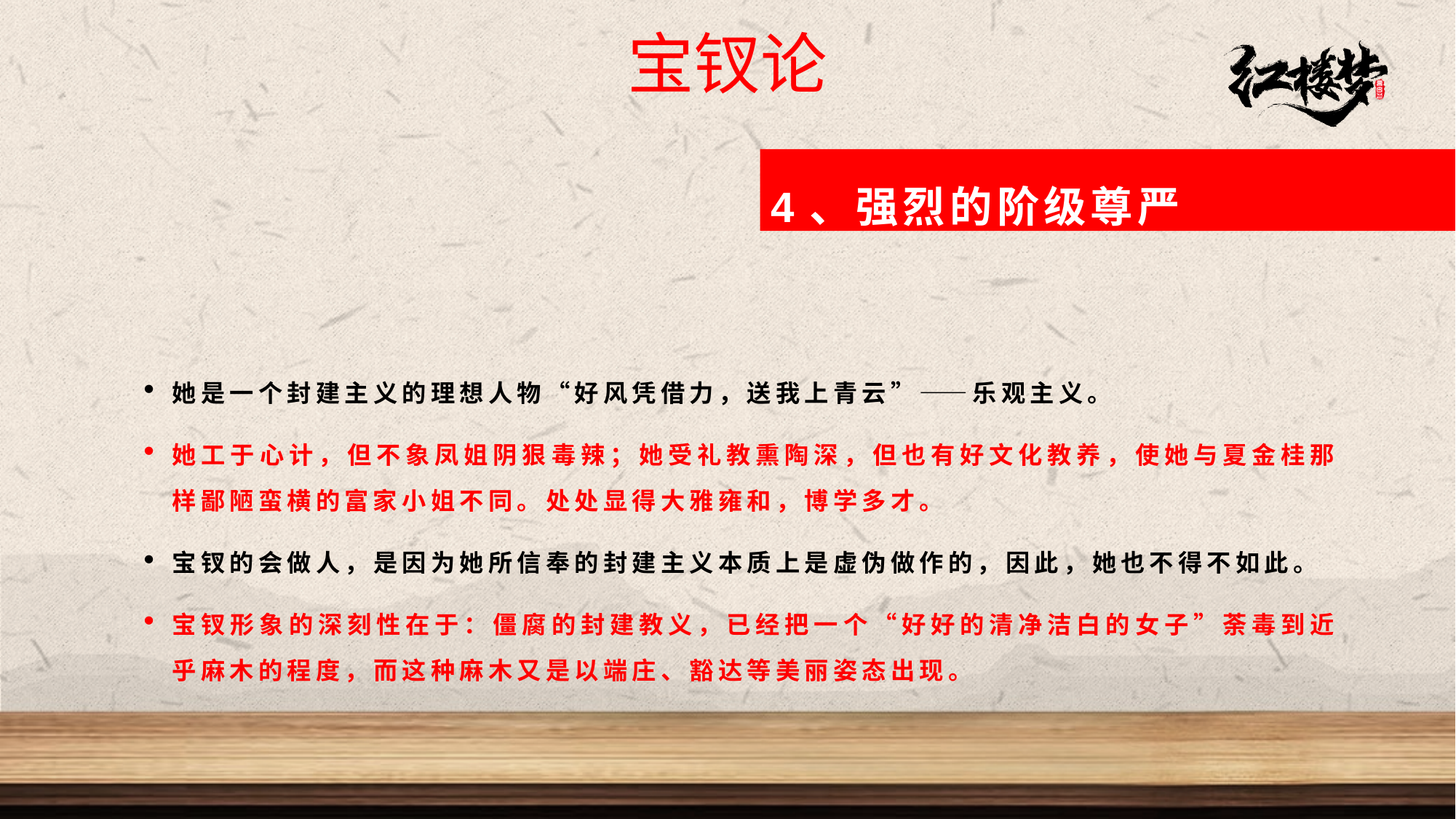

宝钗论
4、强烈的阶级尊严
她是一个封建主义的理想人物“好风凭借力，送我上青云”——乐观主义。
她工于心计，但不象凤姐阴狠毒辣；她受礼教熏陶深，但也有好文化教养，使她与夏金桂那样鄙陋蛮横的富家小姐不同。处处显得大雅雍和，博学多才。
宝钗的会做人，是因为她所信奉的封建主义本质上是虚伪做作的，因此，她也不得不如此。
宝钗形象的深刻性在于：僵腐的封建教义，已经把一个“好好的清净洁白的女子”荼毒到近乎麻木的程度，而这种麻木又是以端庄、豁达等美丽姿态出现。